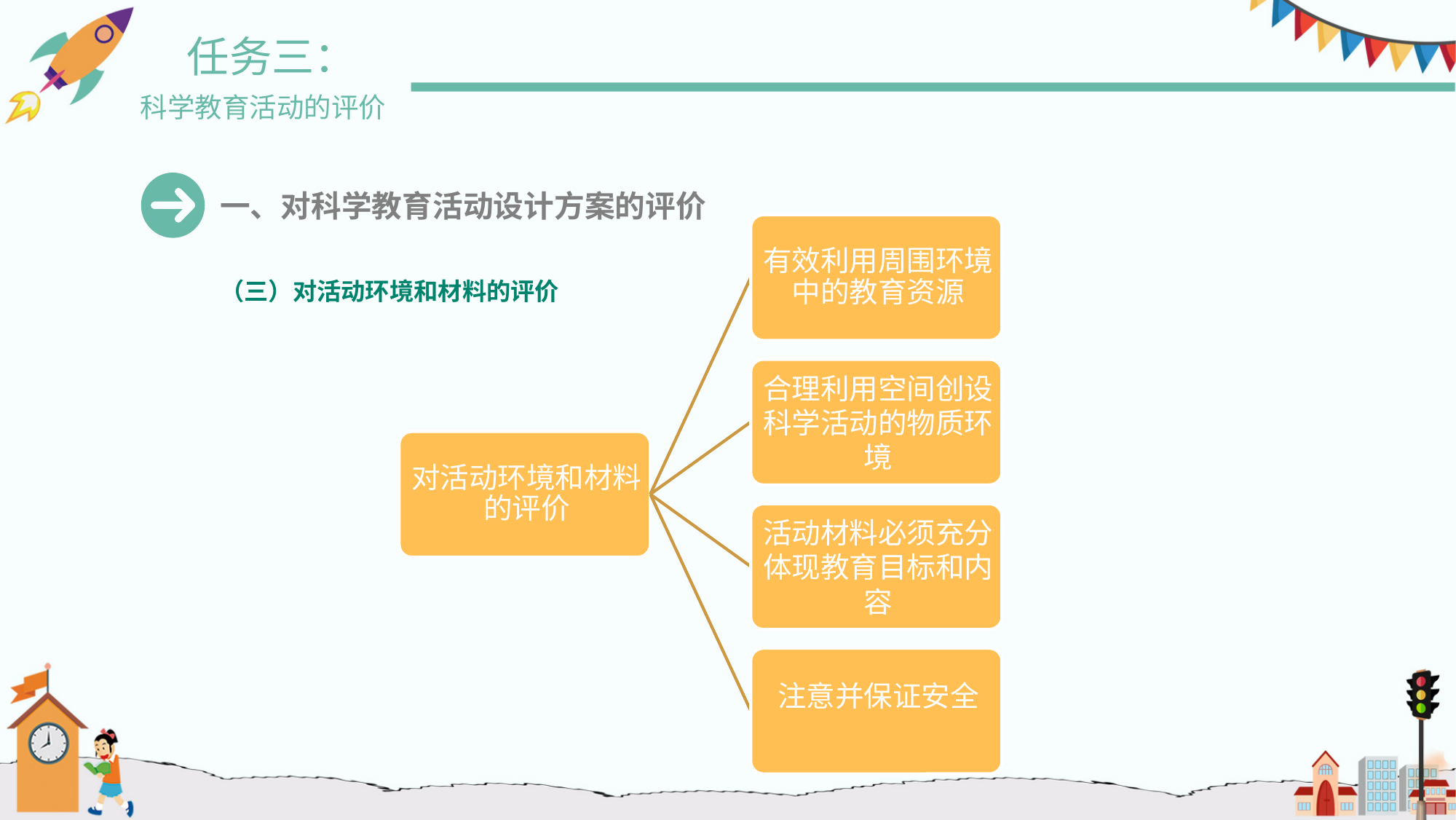

任务三：

科学教育活动的评价

一、对科学教育活动设计方案的评价
（三）对活动环境和材料的评价
对活动环境和材料的评价

有效利用周围环境中的教育资源

合理利用空间创设科学活动的物质环境

活动材料必须充分体现教育目标和内容

注意并保证安全